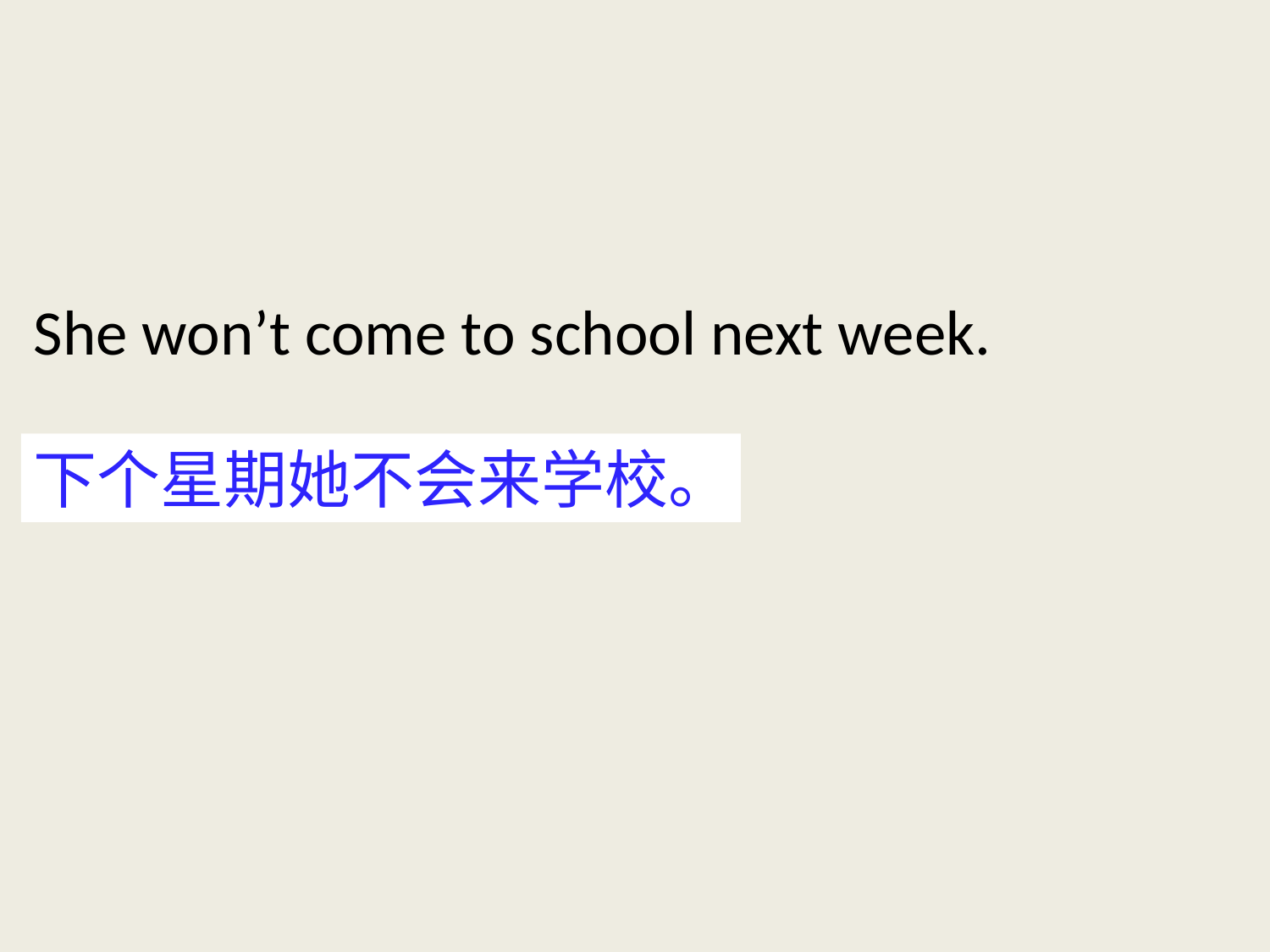

She won’t come to school next week.

下个星期她不会来学校。